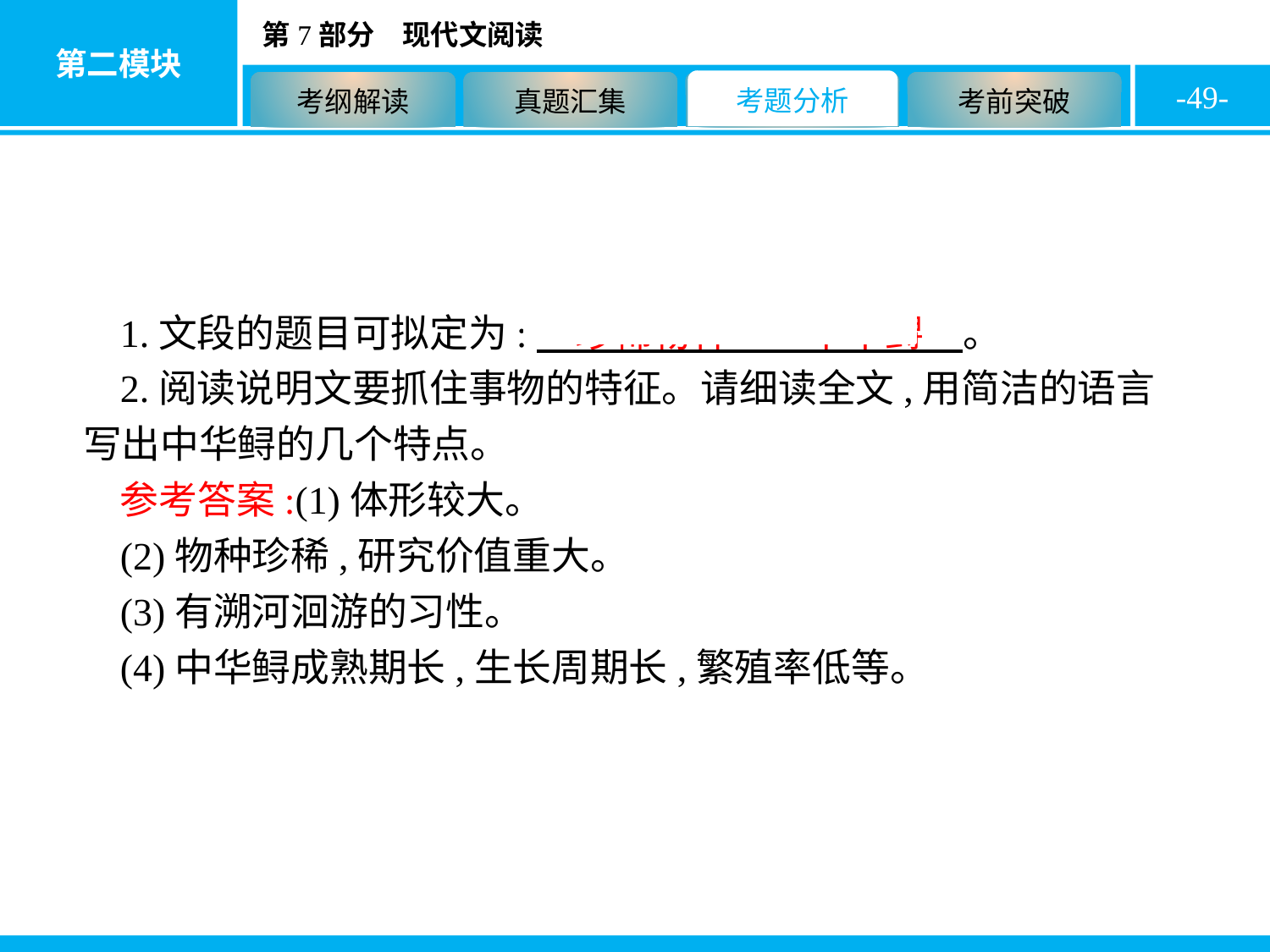

-49-
1.文段的题目可拟定为:　珍稀物种——中华鲟　。
2.阅读说明文要抓住事物的特征。请细读全文,用简洁的语言写出中华鲟的几个特点。
参考答案:(1)体形较大。
(2)物种珍稀,研究价值重大。
(3)有溯河洄游的习性。
(4)中华鲟成熟期长,生长周期长,繁殖率低等。